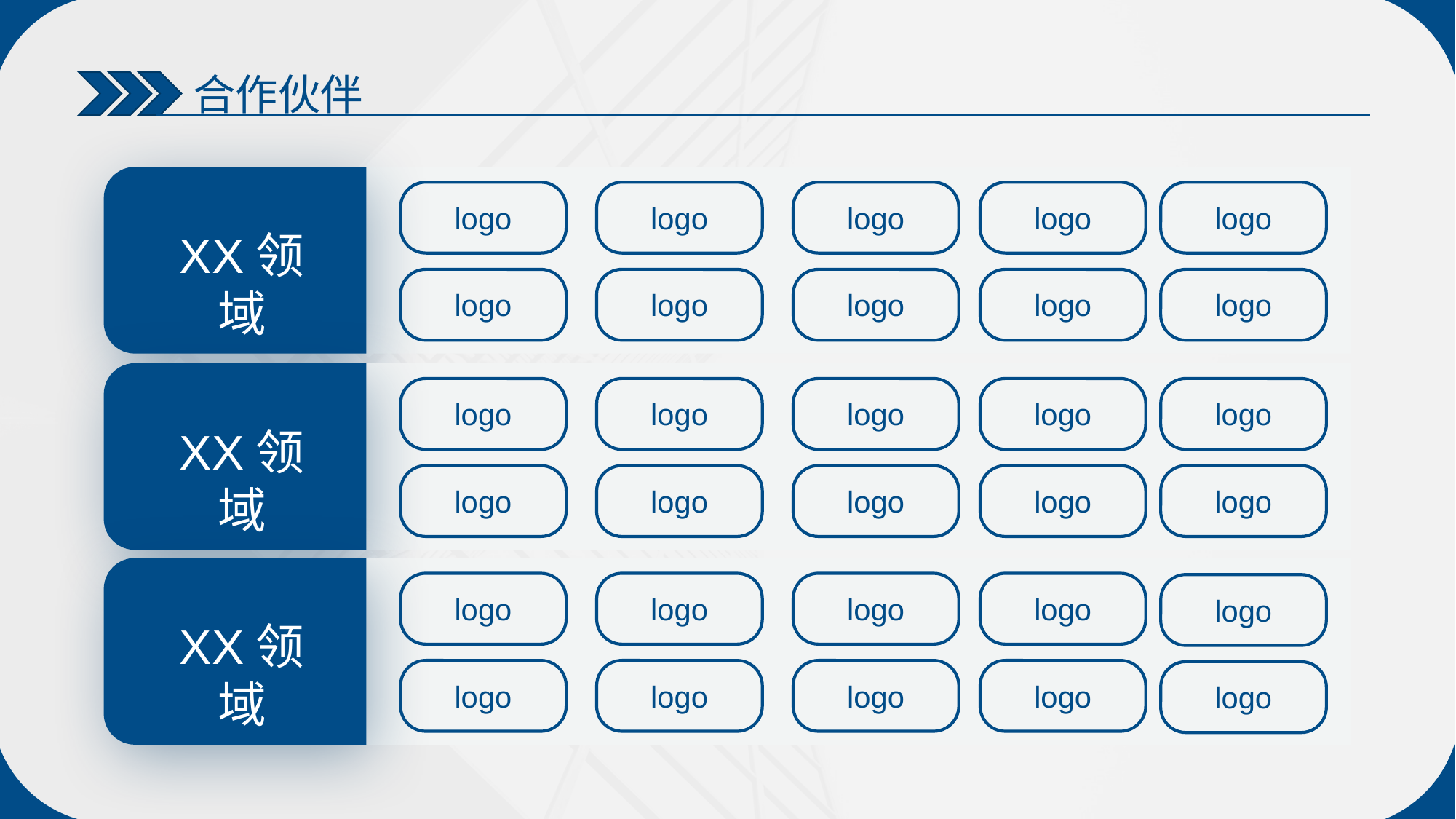

合作伙伴

XX领域

logo

logo

logo

logo

logo

logo

logo

logo

logo

logo

XX领域

logo

logo

logo

logo

logo

logo

logo

logo

logo

logo

XX领域

logo

logo

logo

logo

logo

logo

logo

logo

logo

logo